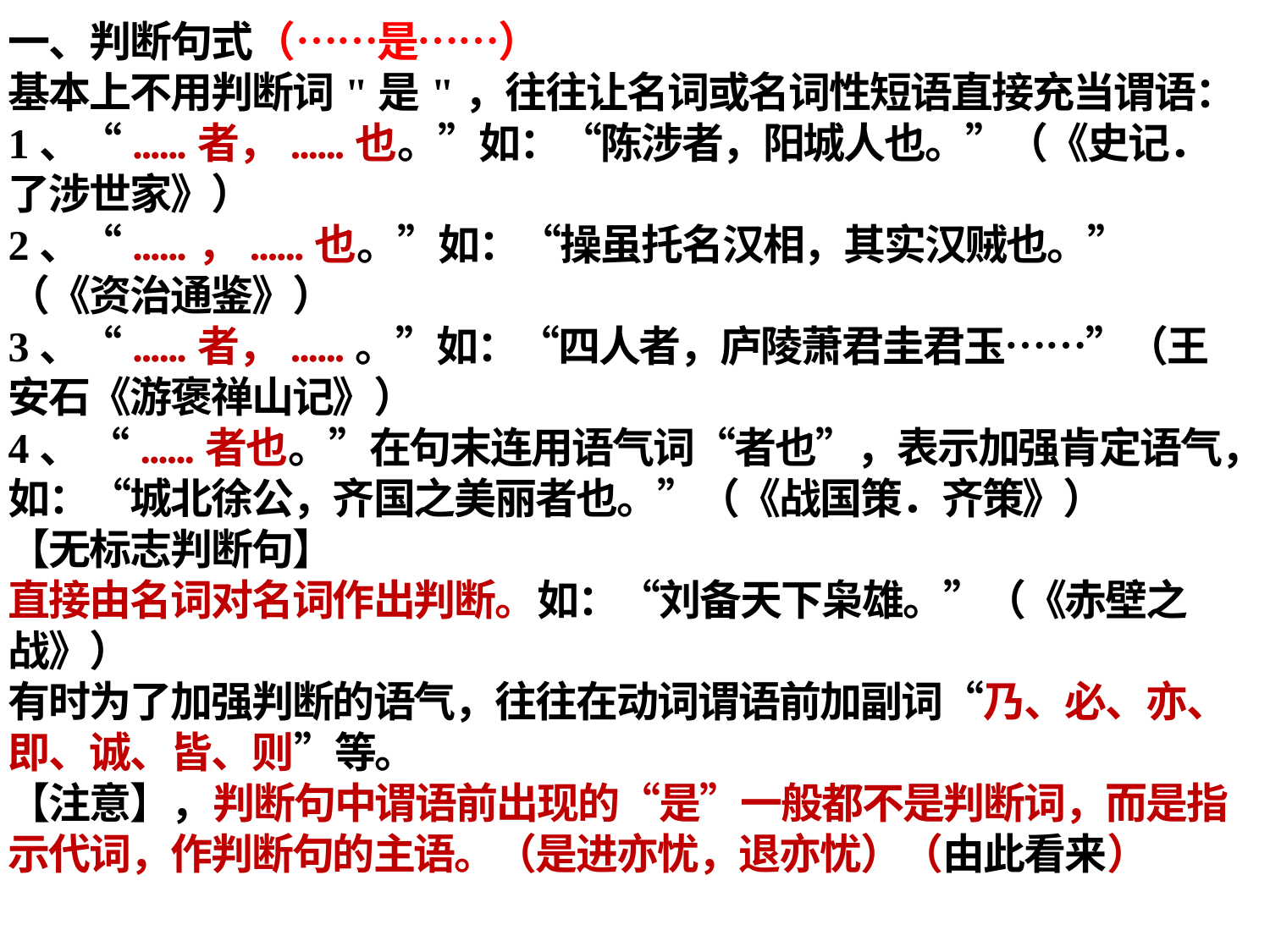

一、判断句式（……是……）
基本上不用判断词"是"，往往让名词或名词性短语直接充当谓语：
1、“......者，......也。”如：“陈涉者，阳城人也。”（《史记．了涉世家》）
2、“......，......也。”如：“操虽托名汉相，其实汉贼也。”（《资治通鉴》）
3、“......者，......。”如：“四人者，庐陵萧君圭君玉……”（王安石《游褒禅山记》）
4、 “......者也。”在句末连用语气词“者也”，表示加强肯定语气，如：“城北徐公，齐国之美丽者也。”（《战国策．齐策》）
【无标志判断句】
直接由名词对名词作出判断。如：“刘备天下枭雄。”（《赤壁之战》）
有时为了加强判断的语气，往往在动词谓语前加副词“乃、必、亦、即、诚、皆、则”等。
【注意】，判断句中谓语前出现的“是”一般都不是判断词，而是指示代词，作判断句的主语。（是进亦忧，退亦忧）（由此看来）